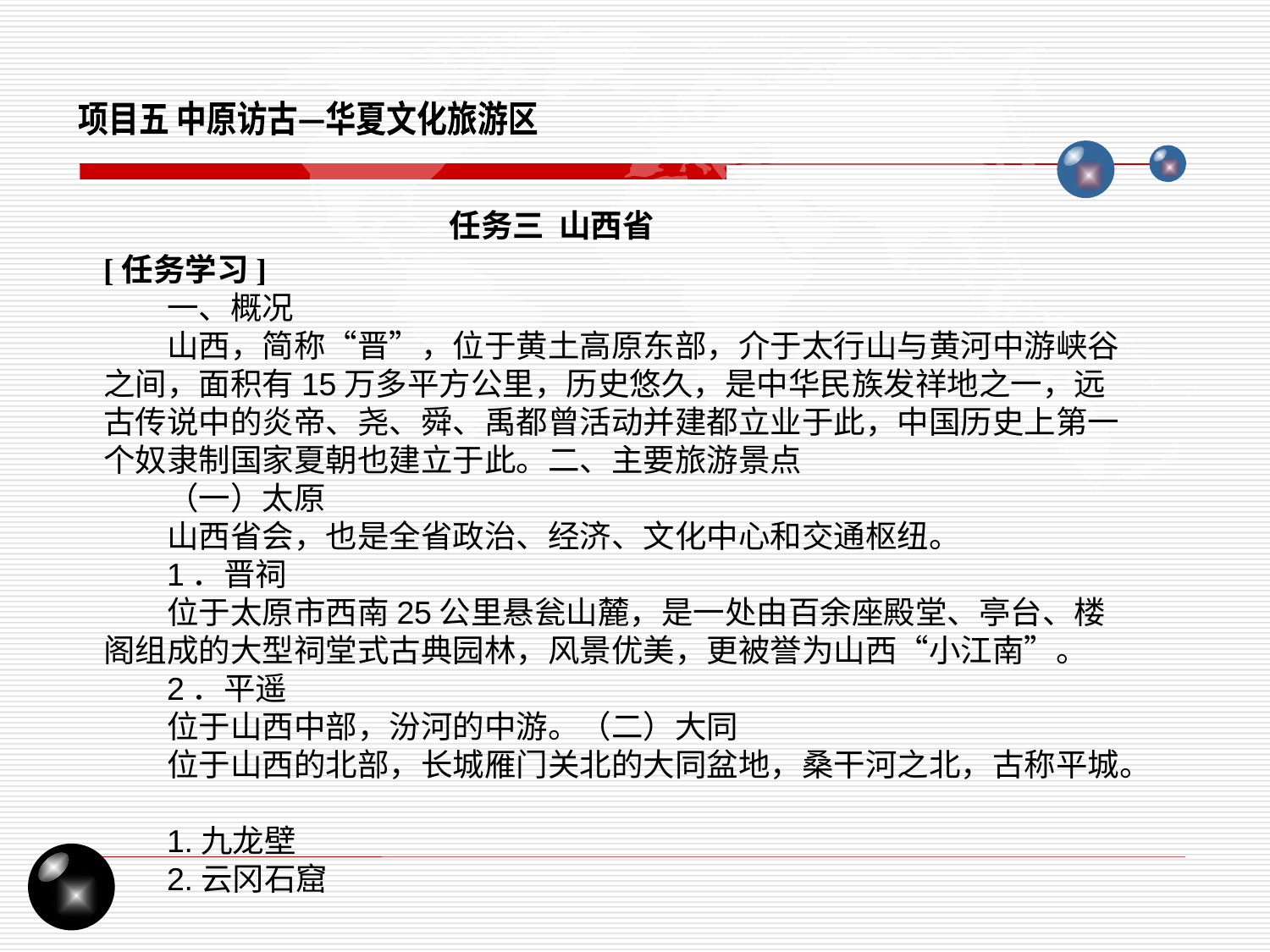

项目五 中原访古—华夏文化旅游区
任务三  山西省

[任务学习]
一、概况
山西，简称“晋”，位于黄土高原东部，介于太行山与黄河中游峡谷之间，面积有15万多平方公里，历史悠久，是中华民族发祥地之一，远古传说中的炎帝、尧、舜、禹都曾活动并建都立业于此，中国历史上第一个奴隶制国家夏朝也建立于此。二、主要旅游景点
（一）太原
山西省会，也是全省政治、经济、文化中心和交通枢纽。
1．晋祠
位于太原市西南25公里悬瓮山麓，是一处由百余座殿堂、亭台、楼阁组成的大型祠堂式古典园林，风景优美，更被誉为山西“小江南”。
2．平遥
位于山西中部，汾河的中游。（二）大同
位于山西的北部，长城雁门关北的大同盆地，桑干河之北，古称平城。
1.九龙壁
2.云冈石窟